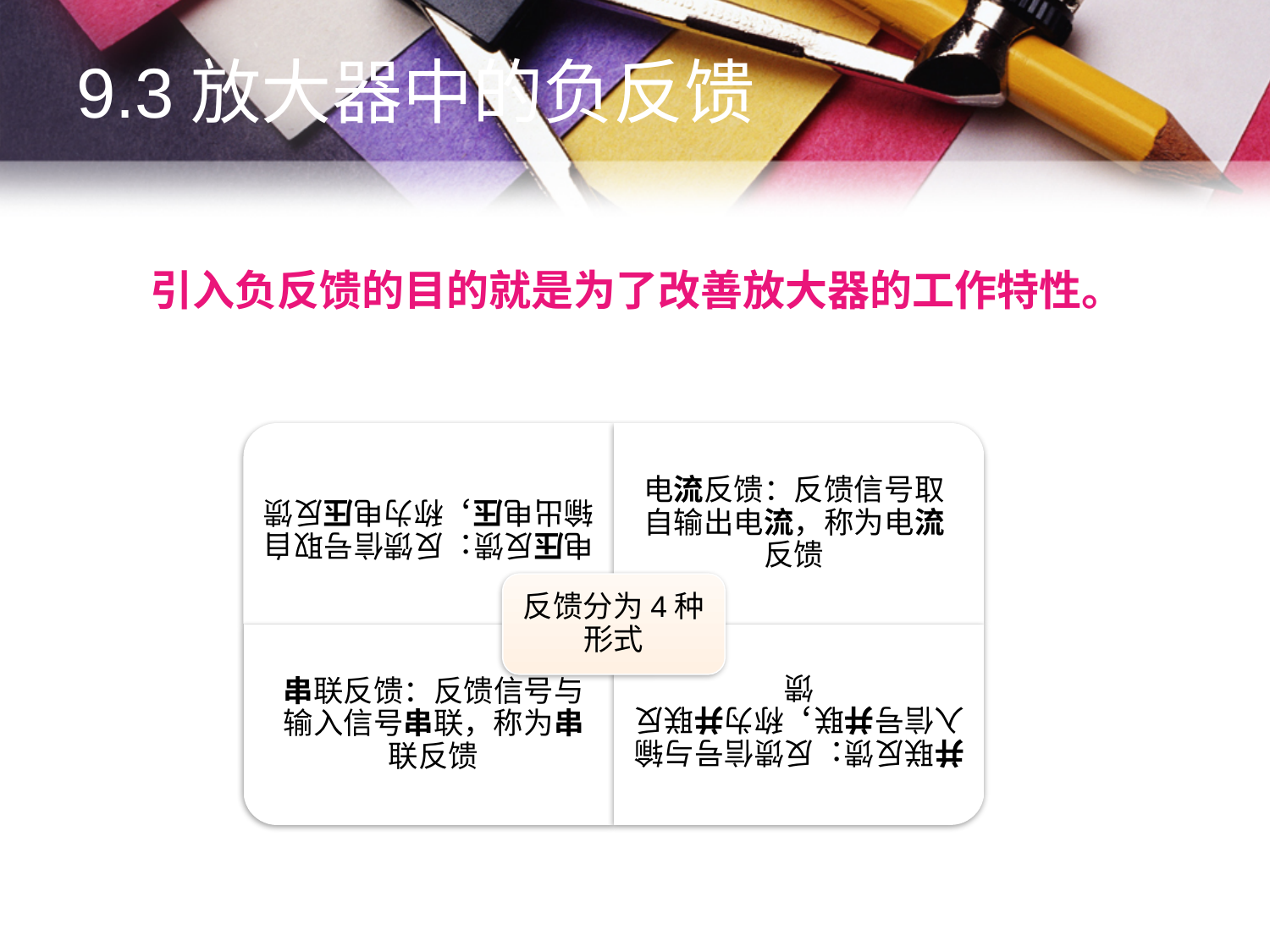

9.3放大器中的负反馈

# 引入负反馈的目的就是为了改善放大器的工作特性。
电压反馈：反馈信号取自输出电压，称为电压反馈
电流反馈：反馈信号取自输出电流，称为电流反馈
串联反馈：反馈信号与输入信号串联，称为串联反馈
并联反馈：反馈信号与输入信号并联，称为并联反馈
反馈分为4种形式